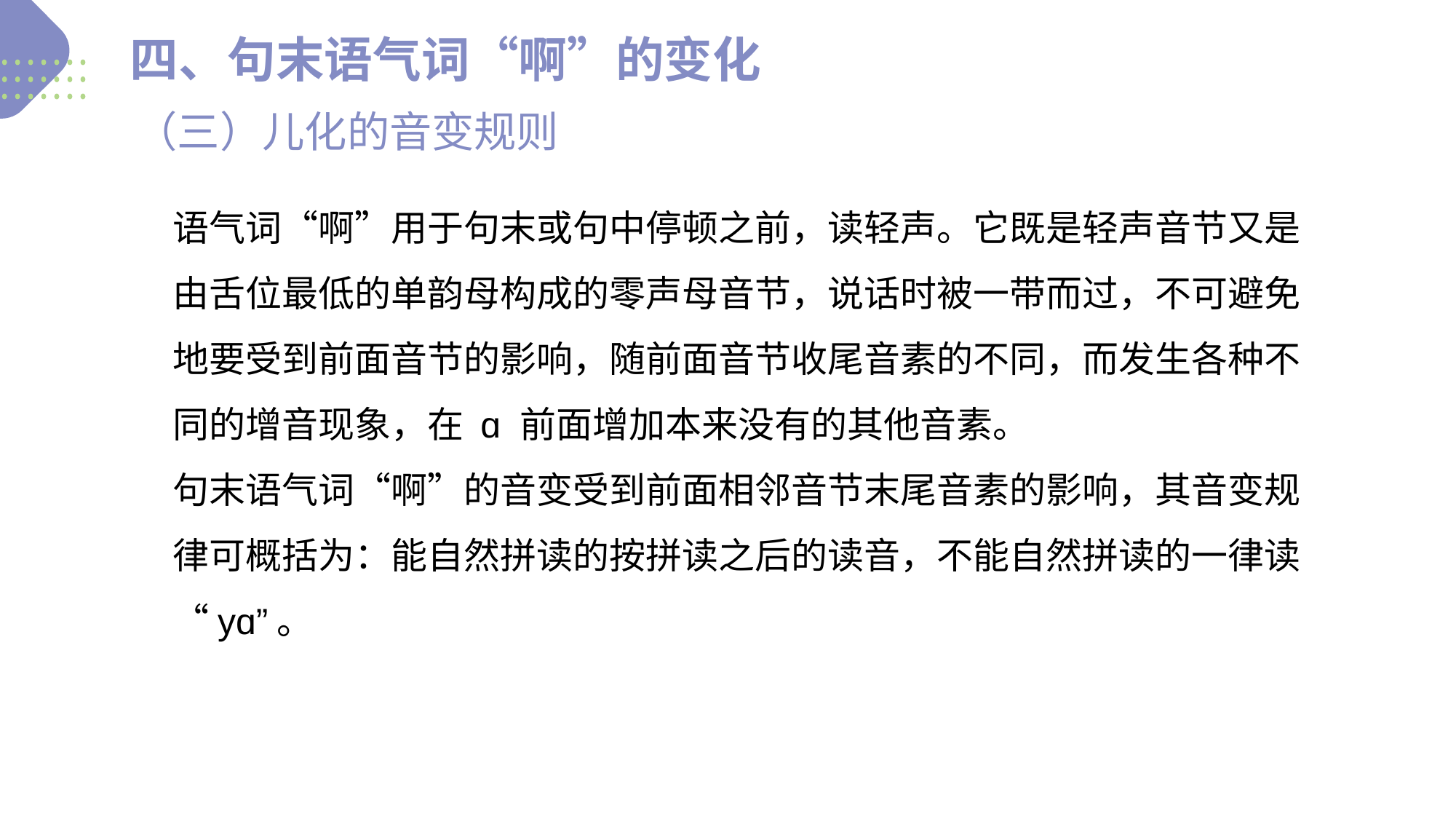

四、句末语气词“啊”的变化

（三）儿化的音变规则
Never forget what you are, for surely the world will not. Make it your strength.
01.
语气词“啊”用于句末或句中停顿之前，读轻声。它既是轻声音节又是由舌位最低的单韵母构成的零声母音节，说话时被一带而过，不可避免地要受到前面音节的影响，随前面音节收尾音素的不同，而发生各种不同的增音现象，在 ɑ 前面增加本来没有的其他音素。
句末语气词“啊”的音变受到前面相邻音节末尾音素的影响，其音变规律可概括为：能自然拼读的按拼读之后的读音，不能自然拼读的一律读“yɑ”。